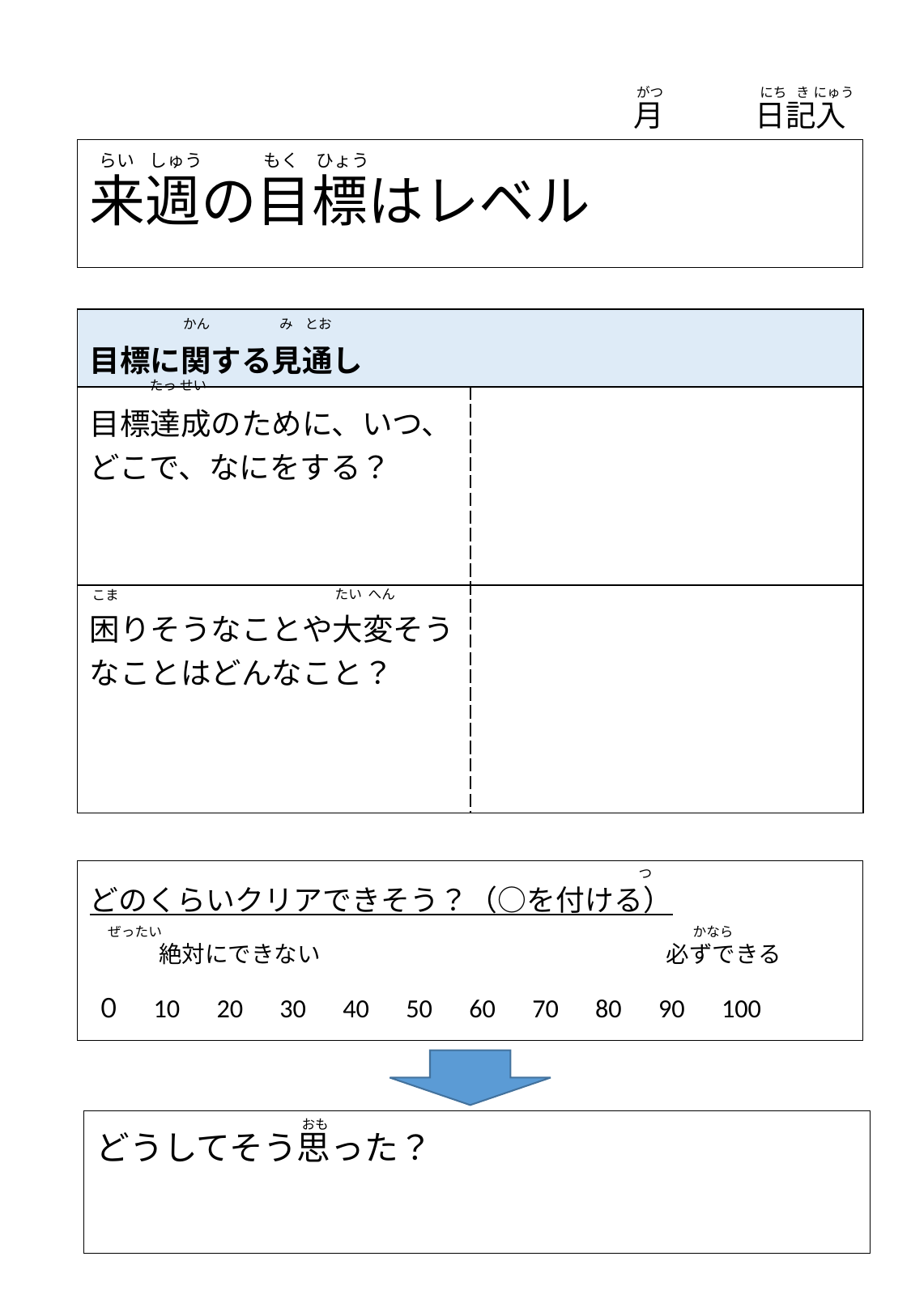

がつ　　　　　　　 にち   き
にゅう
　　月　　　日記入
# 来週の目標はレベル
らい
しゅう
もく
ひょう
| 目標に関する見通し |  |
| --- | --- |
| 目標達成のために、いつ、どこで、なにをする？ |  |
| 困りそうなことや大変そうなことはどんなこと？ |  |
み    とお
かん

たっ せい
たい  へん
こま
つ

どのくらいクリアできそう？（○を付ける）

絶対にできない　　　　　　　　　　　　　　　必ずできる

０　10　20　30　40　50　60　70　80　90　100
ぜったい
かなら

おも
どうしてそう思った？